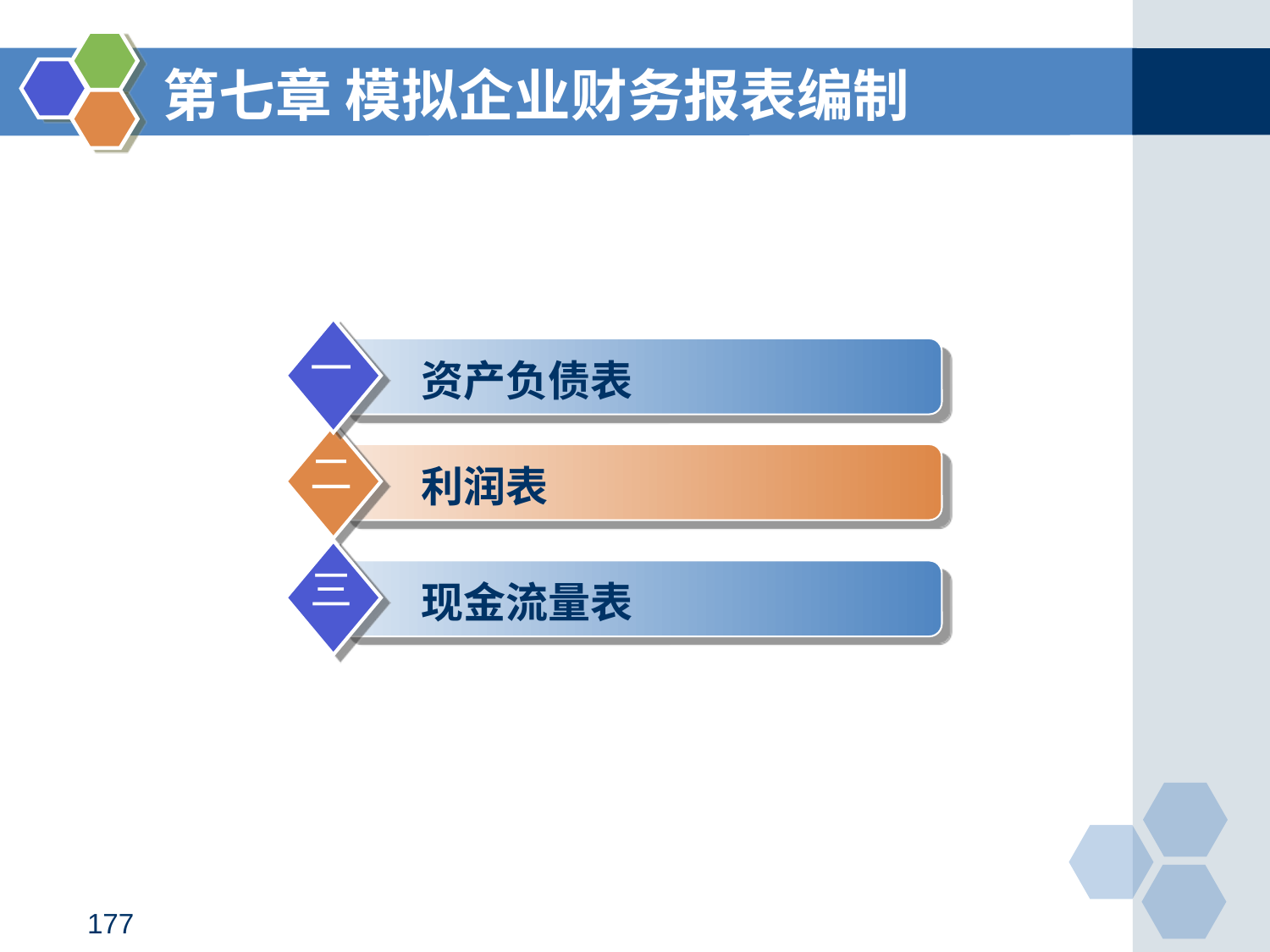

第七章 模拟企业财务报表编制

一

   资产负债表

二

   利润表

三

   现金流量表